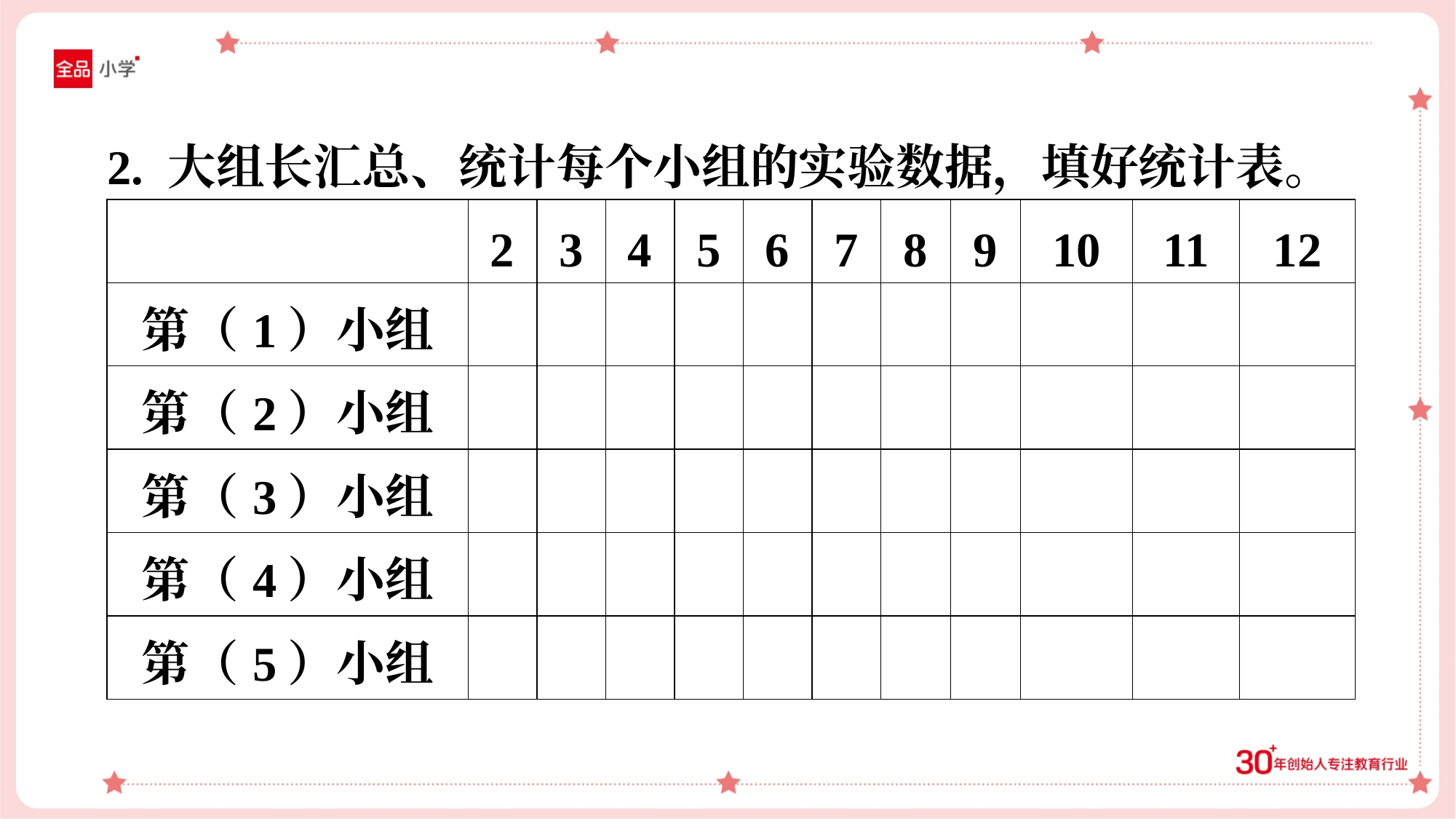

2. 大组长汇总、统计每个小组的实验数据，填好统计表。
|  | 2 | 3 | 4 | 5 | 6 | 7 | 8 | 9 | 10 | 11 | 12 |
| --- | --- | --- | --- | --- | --- | --- | --- | --- | --- | --- | --- |
| 第（1）小组 |  |  |  |  |  |  |  |  |  |  |  |
| 第（2）小组 |  |  |  |  |  |  |  |  |  |  |  |
| 第（3）小组 |  |  |  |  |  |  |  |  |  |  |  |
| 第（4）小组 |  |  |  |  |  |  |  |  |  |  |  |
| 第（5）小组 |  |  |  |  |  |  |  |  |  |  |  |